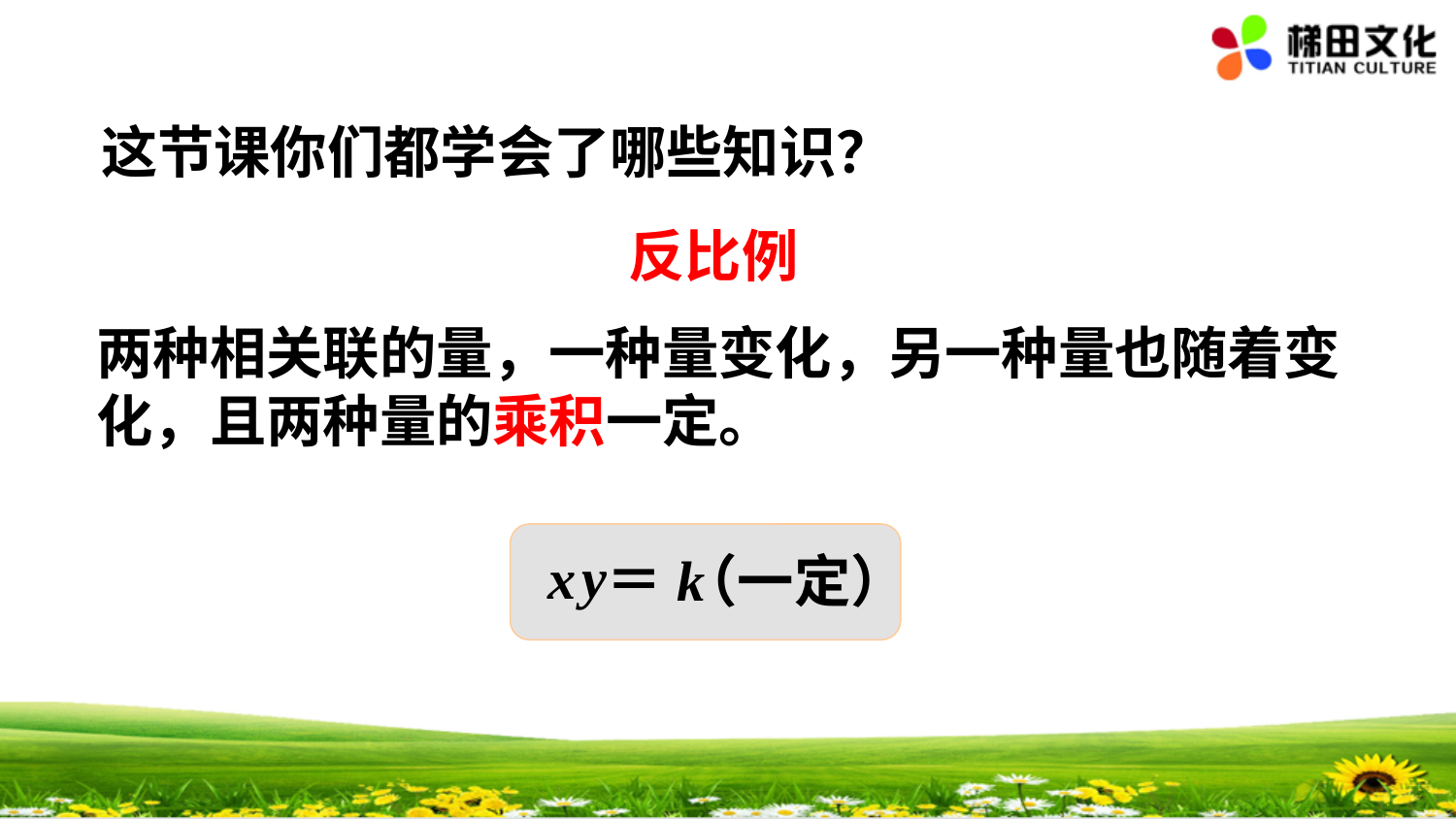

这节课你们都学会了哪些知识？
反比例
两种相关联的量，一种量变化，另一种量也随着变化，且两种量的乘积一定。

y
x
＝k
（一定）